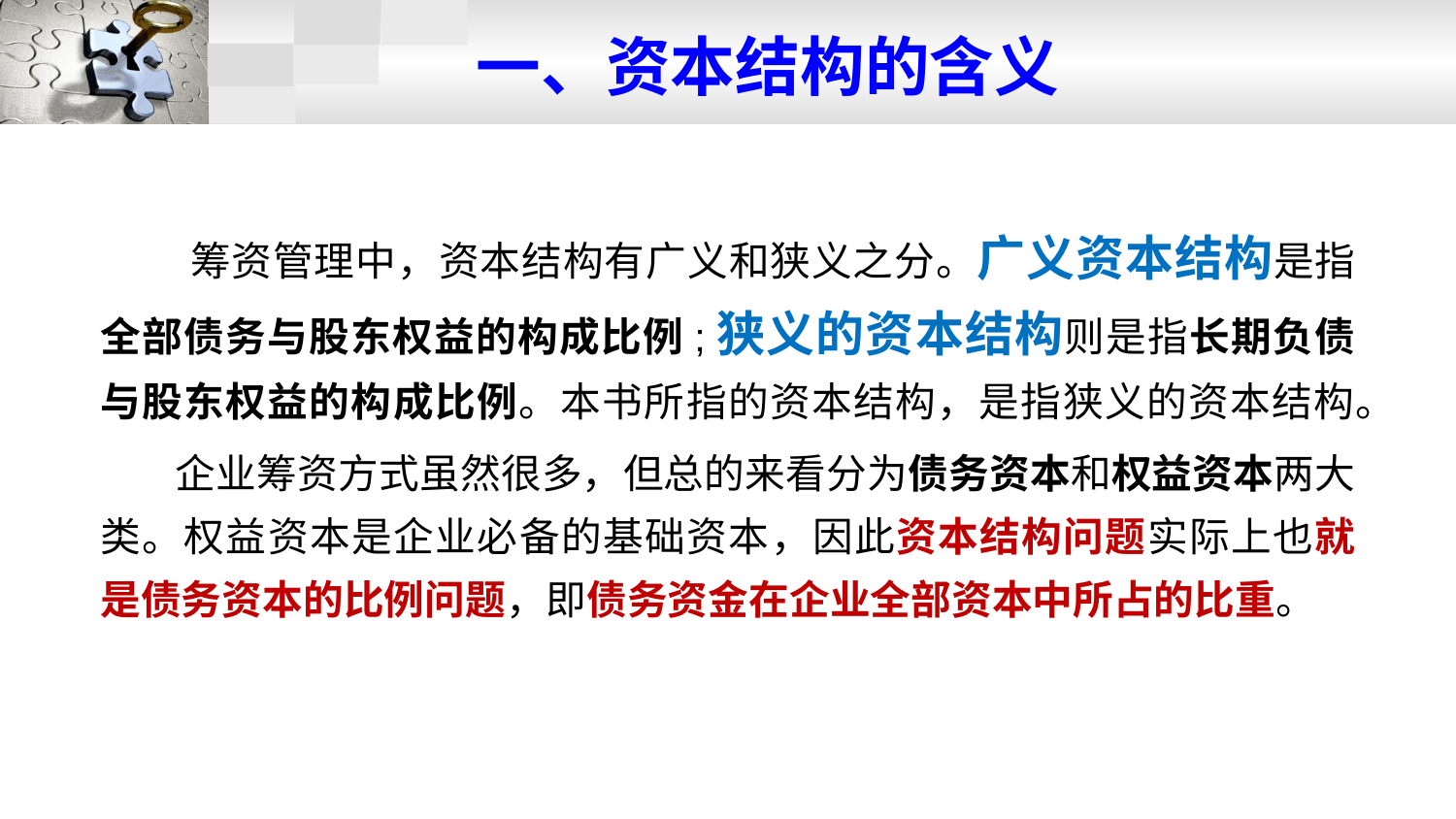

# 一、资本结构的含义
        筹资管理中，资本结构有广义和狭义之分。广义资本结构是指全部债务与股东权益的构成比例;狭义的资本结构则是指长期负债与股东权益的构成比例。本书所指的资本结构，是指狭义的资本结构。
       企业筹资方式虽然很多，但总的来看分为债务资本和权益资本两大类。权益资本是企业必备的基础资本，因此资本结构问题实际上也就是债务资本的比例问题，即债务资金在企业全部资本中所占的比重。